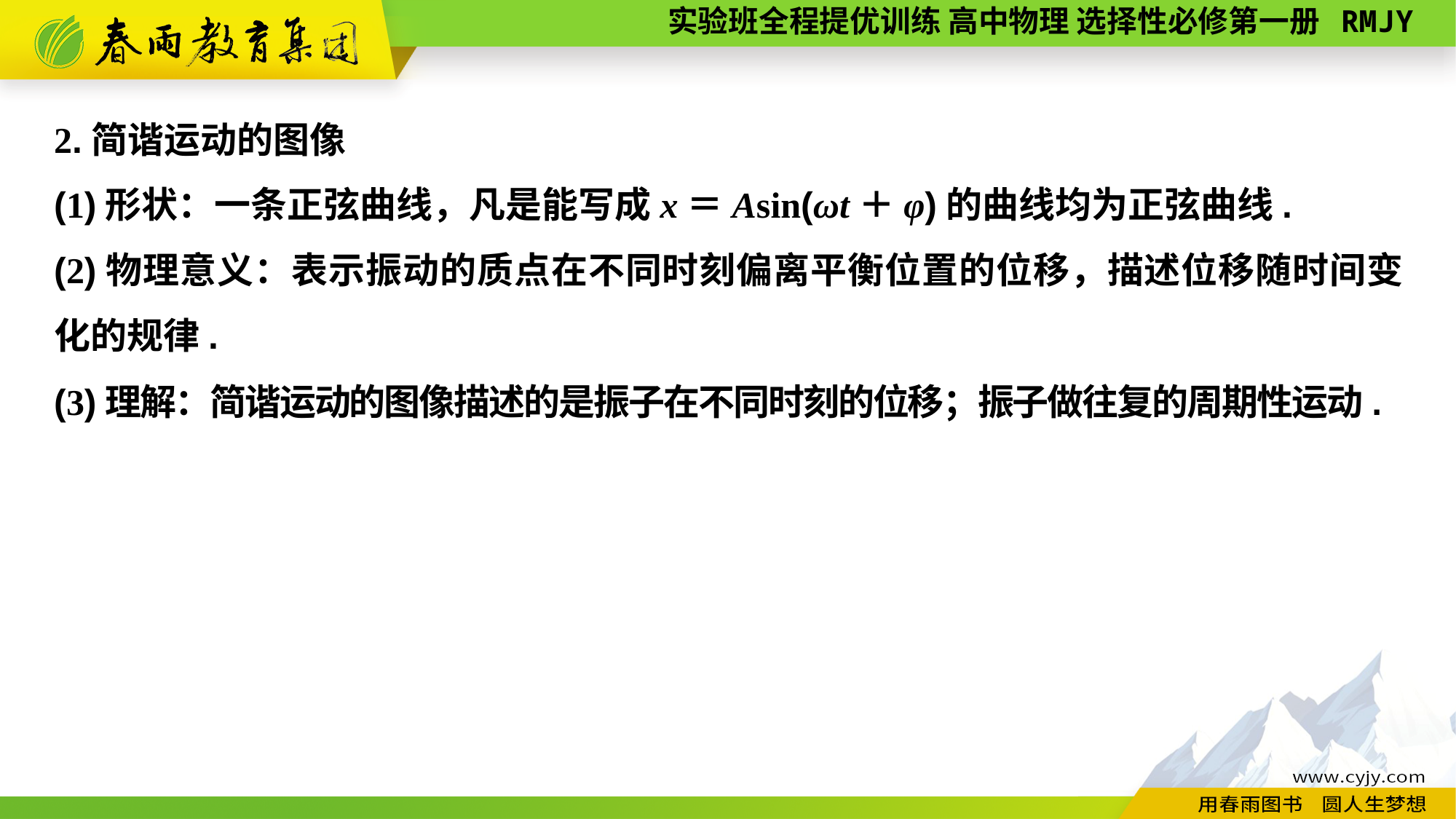

2.简谐运动的图像
(1)形状：一条正弦曲线，凡是能写成x＝Asin(ωt＋φ)的曲线均为正弦曲线.
(2)物理意义：表示振动的质点在不同时刻偏离平衡位置的位移，描述位移随时间变化的规律.
(3)理解：简谐运动的图像描述的是振子在不同时刻的位移；振子做往复的周期性运动.